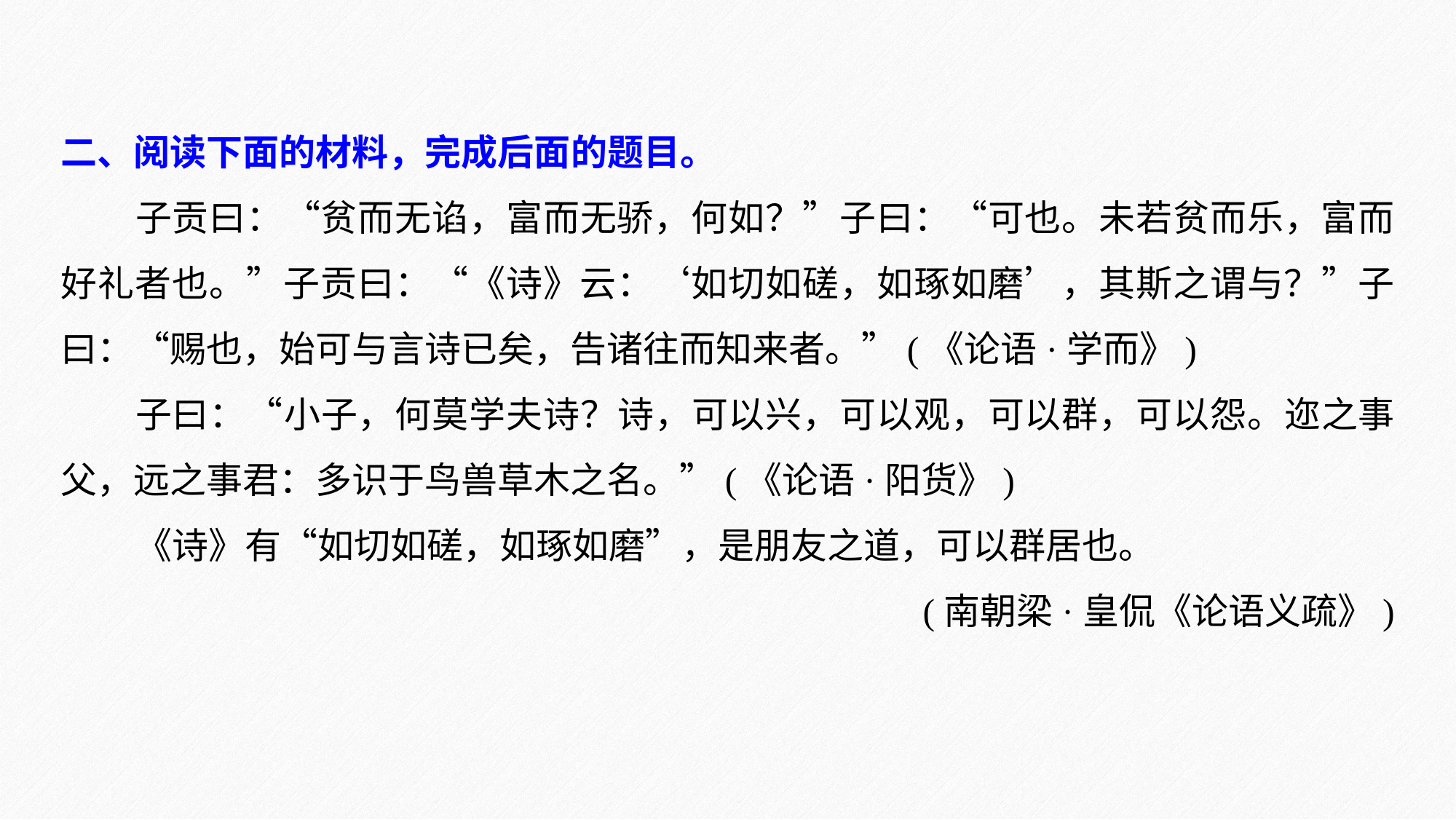

二、阅读下面的材料，完成后面的题目。
子贡曰：“贫而无谄，富而无骄，何如？”子曰：“可也。未若贫而乐，富而好礼者也。”子贡曰：“《诗》云：‘如切如磋，如琢如磨’，其斯之谓与？”子曰：“赐也，始可与言诗已矣，告诸往而知来者。”(《论语·学而》)
子曰：“小子，何莫学夫诗？诗，可以兴，可以观，可以群，可以怨。迩之事父，远之事君：多识于鸟兽草木之名。”(《论语·阳货》)
《诗》有“如切如磋，如琢如磨”，是朋友之道，可以群居也。
(南朝梁·皇侃《论语义疏》)